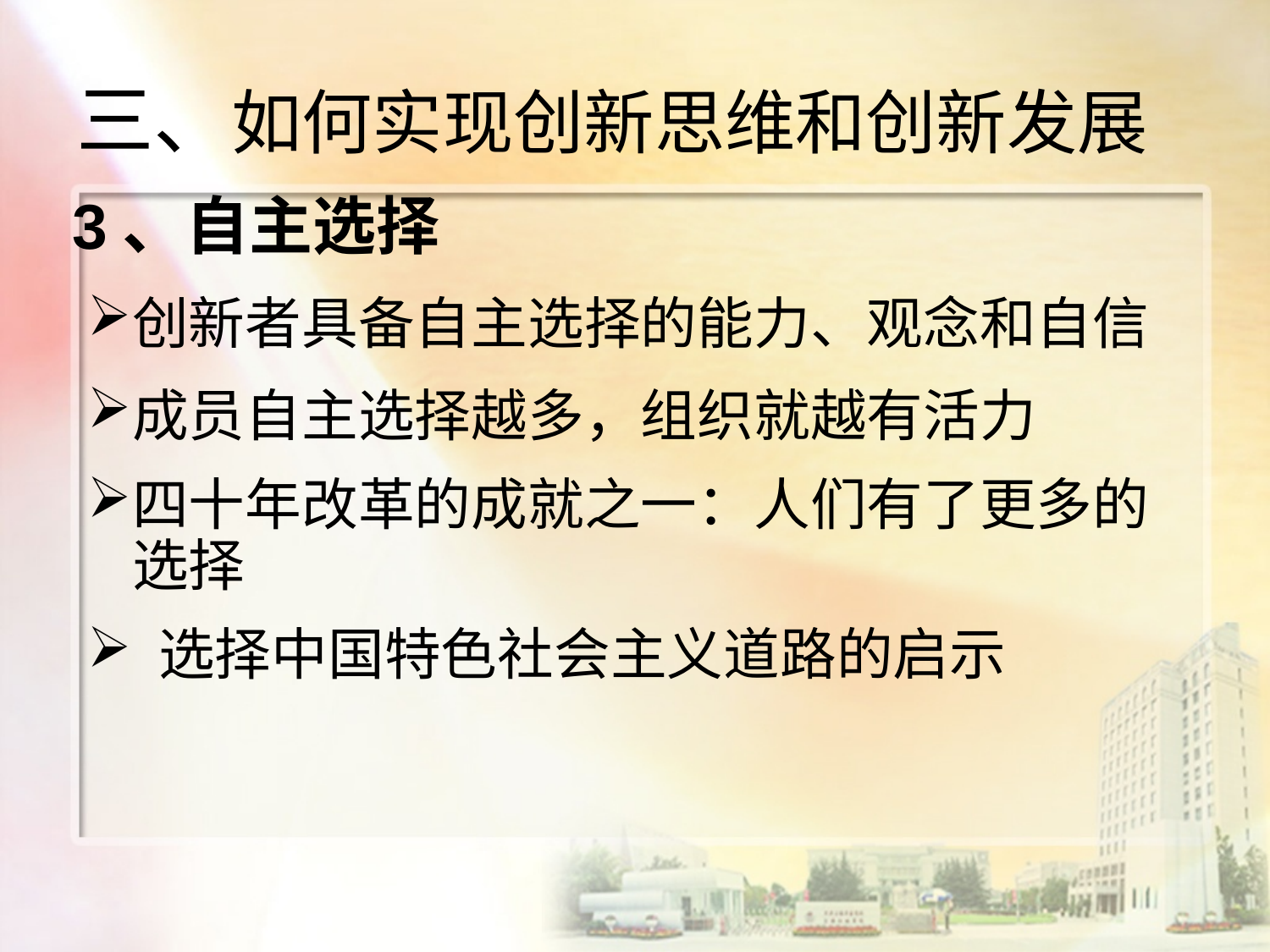

三、如何实现创新思维和创新发展
3、自主选择
创新者具备自主选择的能力、观念和自信
成员自主选择越多，组织就越有活力
四十年改革的成就之一：人们有了更多的选择
 选择中国特色社会主义道路的启示